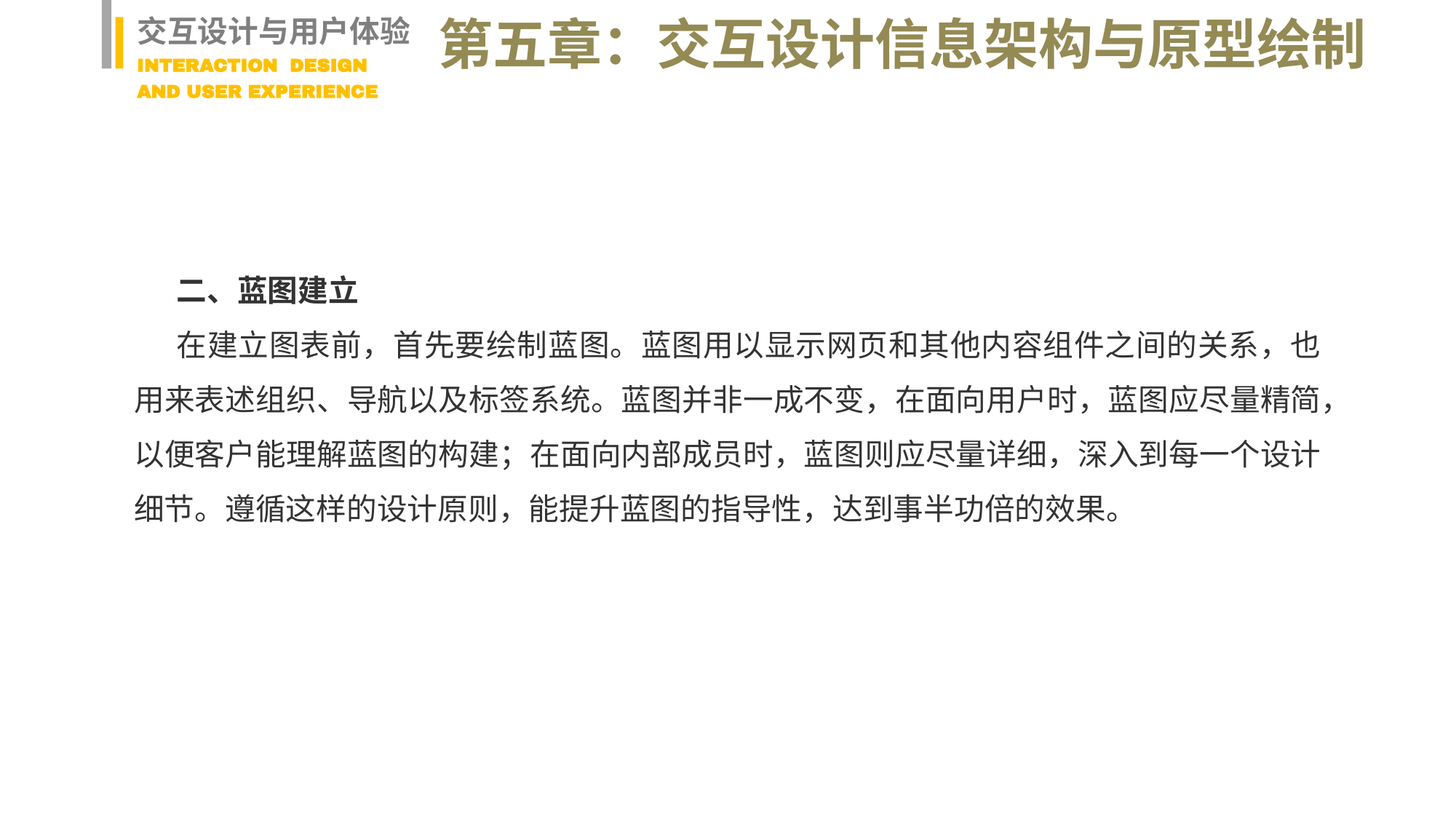

交互设计与用户体验
INTERACTION  DESIGN
AND USER EXPERIENCE
第五章：交互设计信息架构与原型绘制

二、蓝图建立
在建立图表前，首先要绘制蓝图。蓝图用以显示网页和其他内容组件之间的关系，也用来表述组织、导航以及标签系统。蓝图并非一成不变，在面向用户时，蓝图应尽量精简，以便客户能理解蓝图的构建；在面向内部成员时，蓝图则应尽量详细，深入到每一个设计细节。遵循这样的设计原则，能提升蓝图的指导性，达到事半功倍的效果。